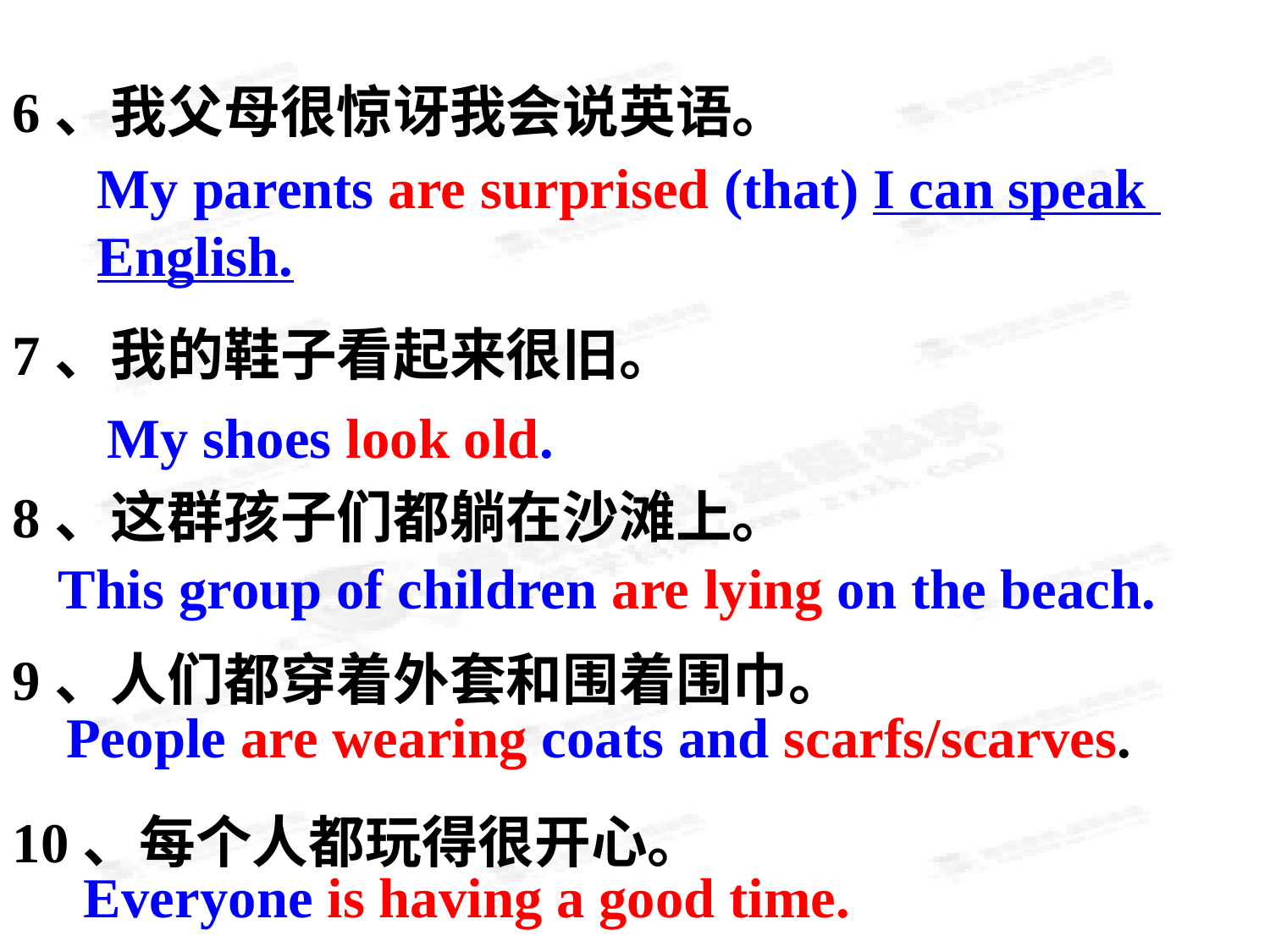

6、我父母很惊讶我会说英语。

7、我的鞋子看起来很旧。

8、这群孩子们都躺在沙滩上。

9、人们都穿着外套和围着围巾。

10、每个人都玩得很开心。
My parents are surprised (that) I can speak
English.
My shoes look old.
This group of children are lying on the beach.
People are wearing coats and scarfs/scarves.
Everyone is having a good time.